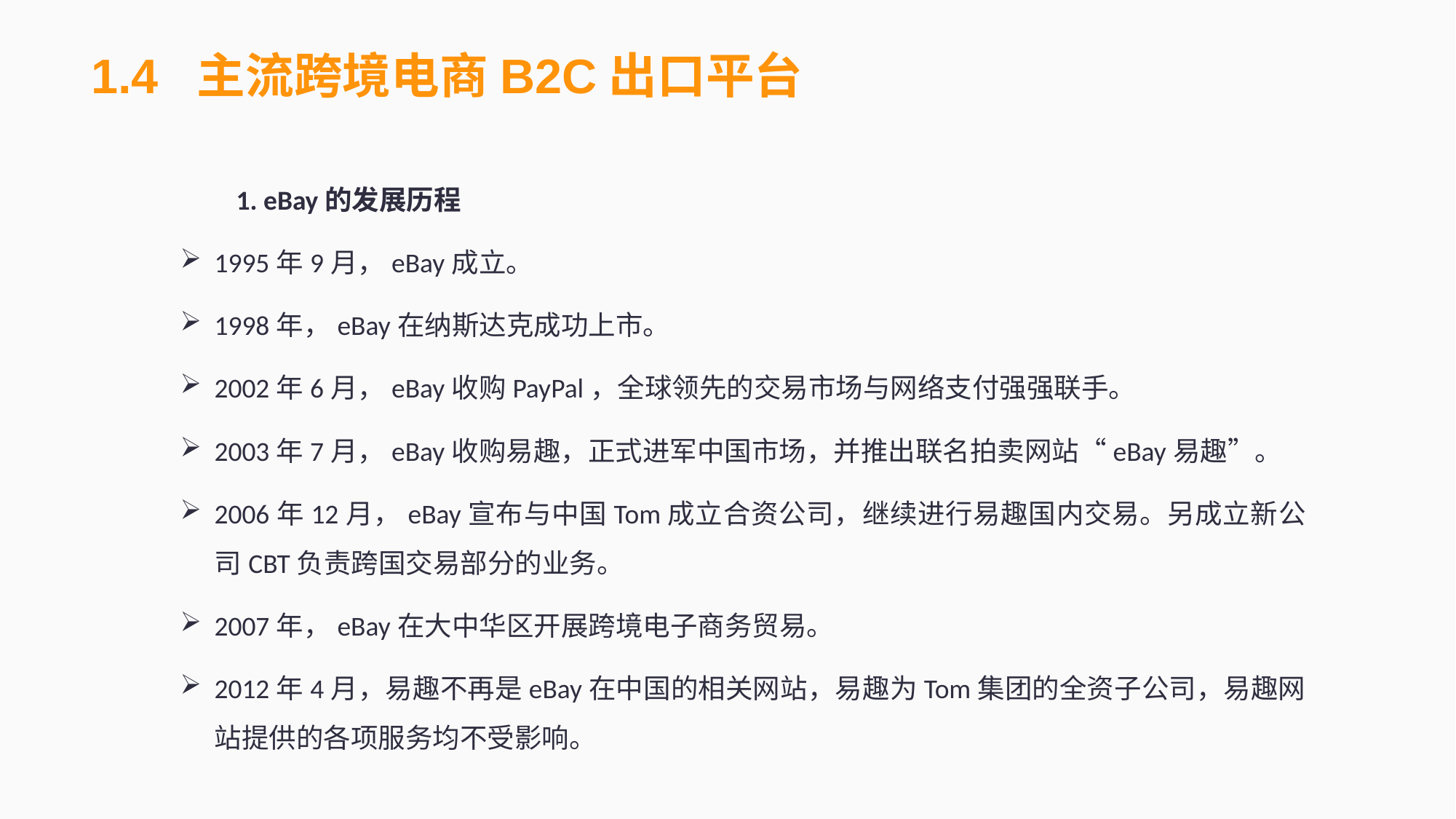

1.4  主流跨境电商B2C出口平台
1. eBay的发展历程
1995年9月，eBay成立。
1998年，eBay在纳斯达克成功上市。
2002年6月，eBay收购PayPal，全球领先的交易市场与网络支付强强联手。
2003年7月，eBay收购易趣，正式进军中国市场，并推出联名拍卖网站“eBay易趣”。
2006年12月，eBay宣布与中国Tom成立合资公司，继续进行易趣国内交易。另成立新公司CBT负责跨国交易部分的业务。
2007年，eBay在大中华区开展跨境电子商务贸易。
2012年4月，易趣不再是eBay在中国的相关网站，易趣为Tom集团的全资子公司，易趣网站提供的各项服务均不受影响。